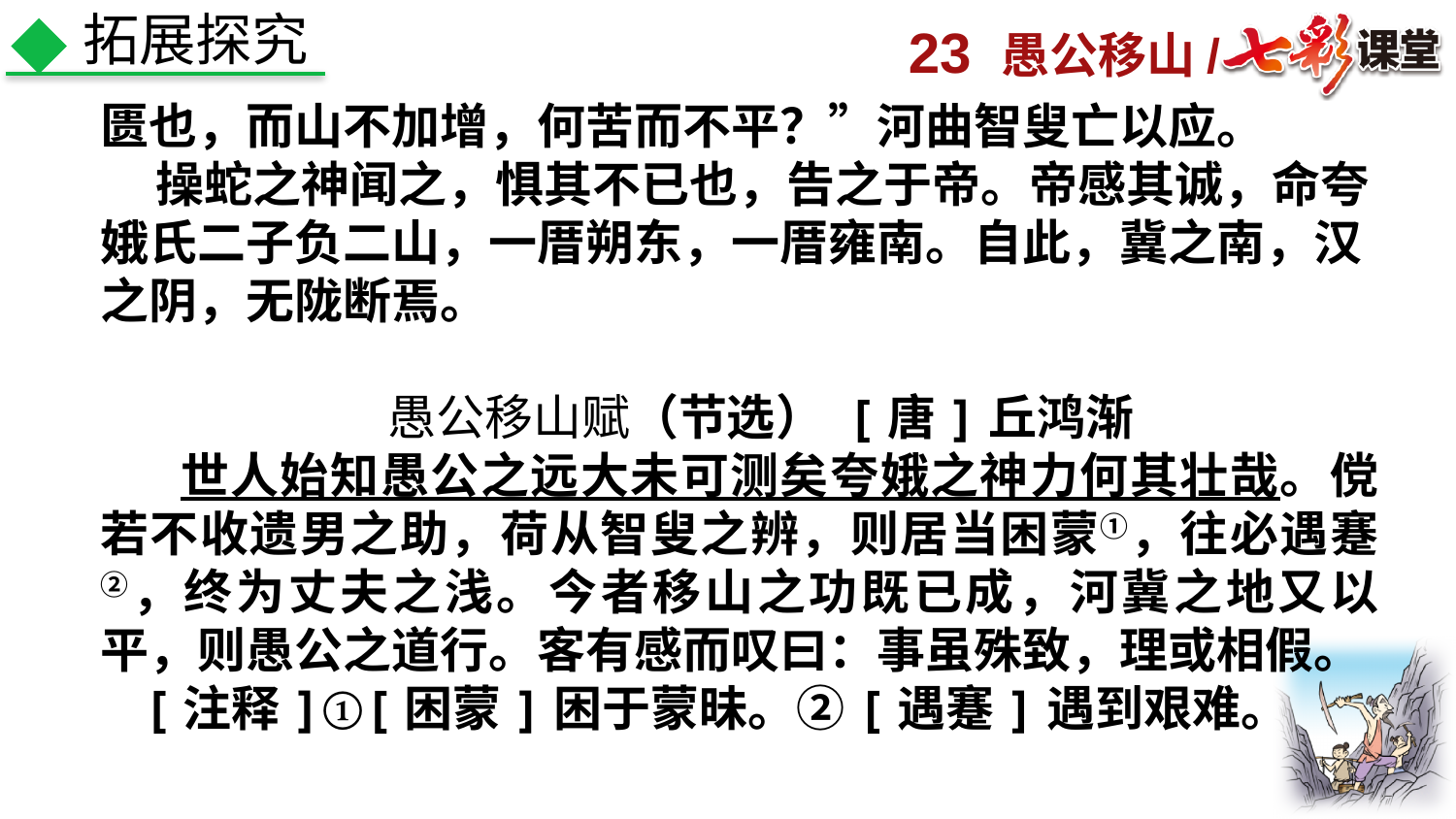

拓展探究

匮也，而山不加增，何苦而不平？”河曲智叟亡以应。
    操蛇之神闻之，惧其不已也，告之于帝。帝感其诚，命夸娥氏二子负二山，一厝朔东，一厝雍南。自此，冀之南，汉之阴，无陇断焉。

愚公移山赋（节选） [唐]丘鸿渐
  世人始知愚公之远大未可测矣夸娥之神力何其壮哉。傥若不收遗男之助，荷从智叟之辨，则居当困蒙①，往必遇蹇②，终为丈夫之浅。今者移山之功既已成，河冀之地又以平，则愚公之道行。客有感而叹曰：事虽殊致，理或相假。
[注释]①[困蒙]困于蒙昧。②[遇蹇]遇到艰难。